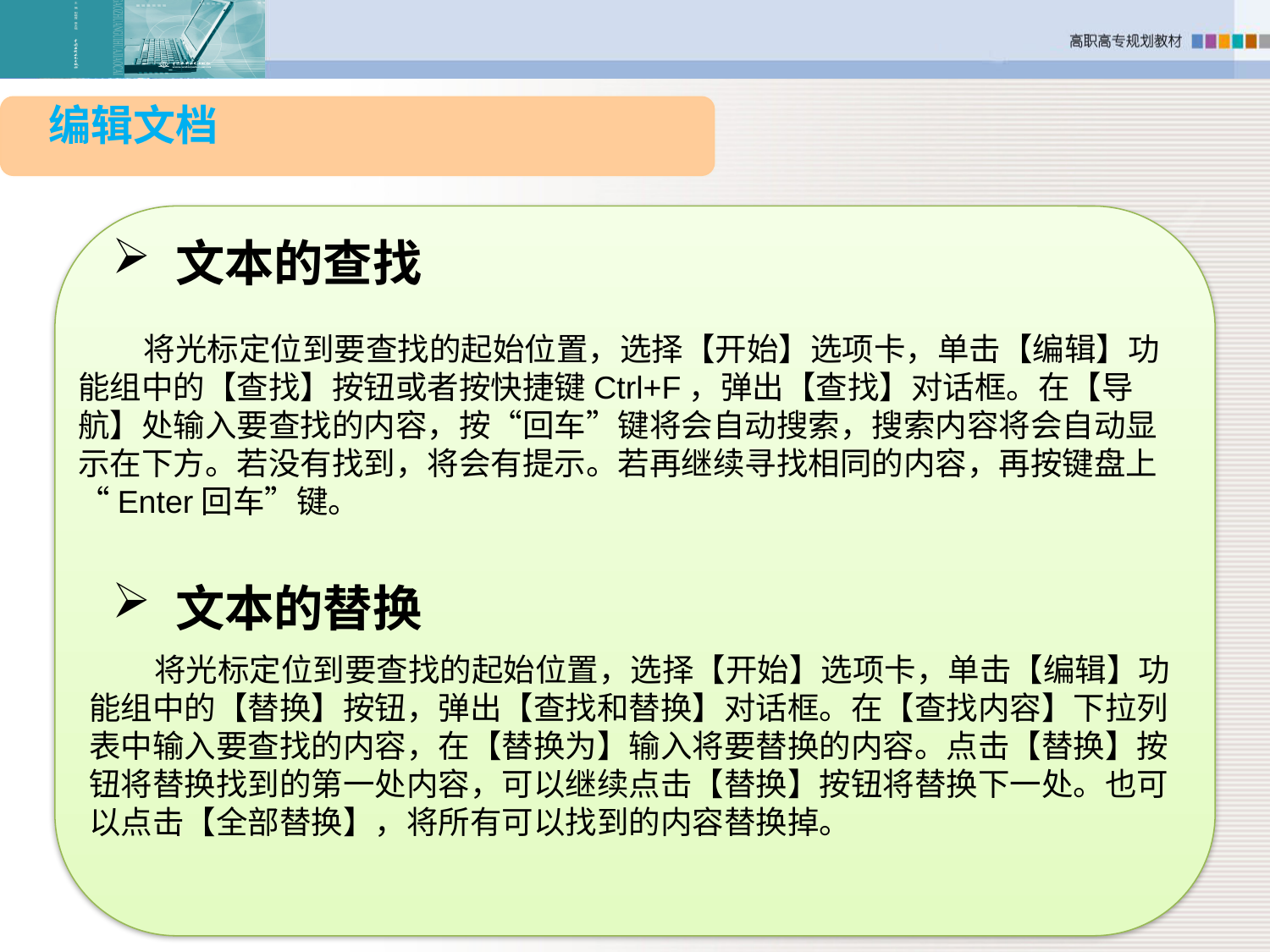

编辑文档

文本的查找
        将光标定位到要查找的起始位置，选择【开始】选项卡，单击【编辑】功能组中的【查找】按钮或者按快捷键Ctrl+F，弹出【查找】对话框。在【导航】处输入要查找的内容，按“回车”键将会自动搜索，搜索内容将会自动显示在下方。若没有找到，将会有提示。若再继续寻找相同的内容，再按键盘上“Enter回车”键。
文本的替换
        将光标定位到要查找的起始位置，选择【开始】选项卡，单击【编辑】功能组中的【替换】按钮，弹出【查找和替换】对话框。在【查找内容】下拉列表中输入要查找的内容，在【替换为】输入将要替换的内容。点击【替换】按钮将替换找到的第一处内容，可以继续点击【替换】按钮将替换下一处。也可以点击【全部替换】，将所有可以找到的内容替换掉。